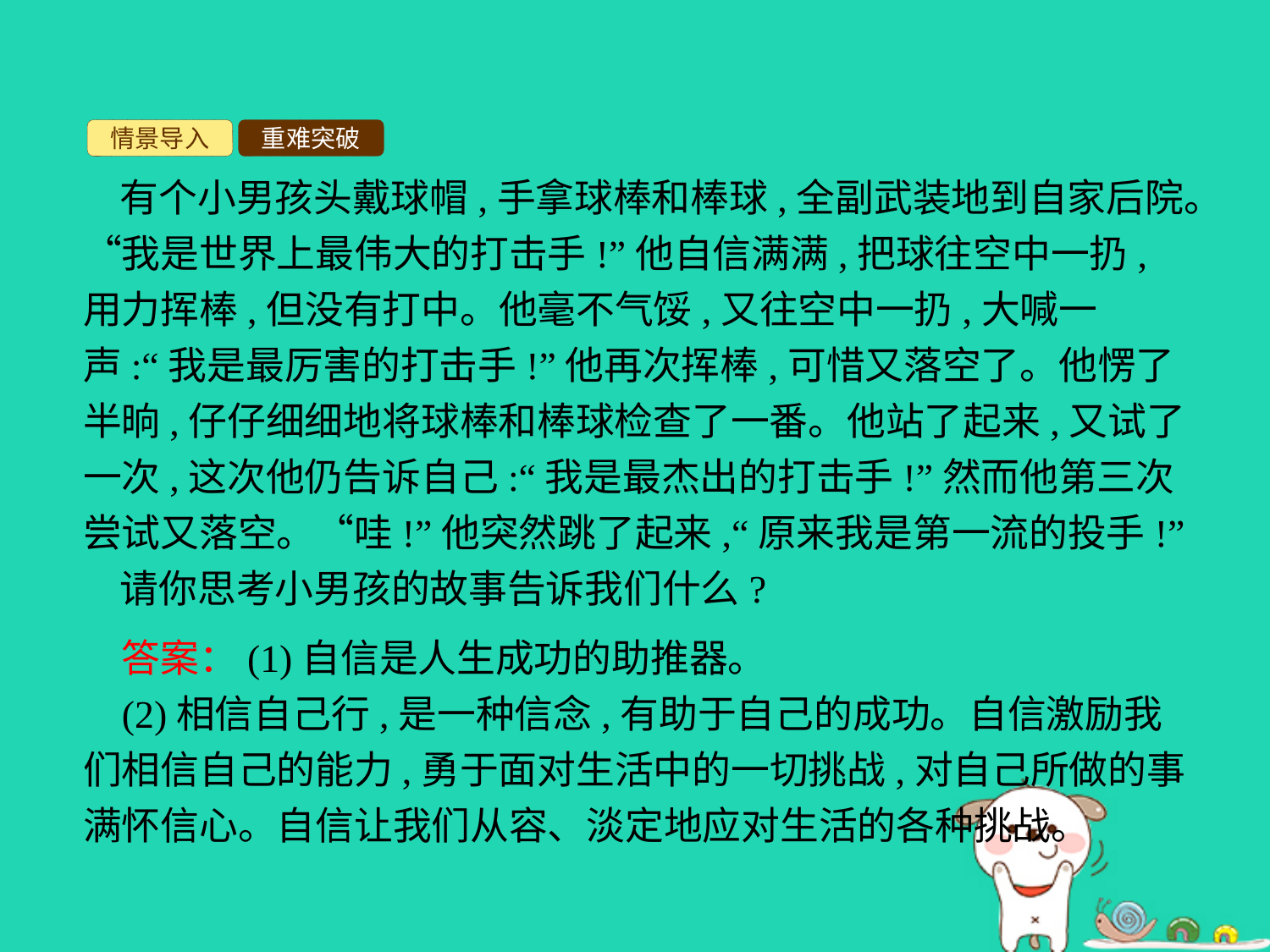

情景导入
重难突破
有个小男孩头戴球帽,手拿球棒和棒球,全副武装地到自家后院。“我是世界上最伟大的打击手!”他自信满满,把球往空中一扔,用力挥棒,但没有打中。他毫不气馁,又往空中一扔,大喊一声:“我是最厉害的打击手!”他再次挥棒,可惜又落空了。他愣了半晌,仔仔细细地将球棒和棒球检查了一番。他站了起来,又试了一次,这次他仍告诉自己:“我是最杰出的打击手!”然而他第三次尝试又落空。“哇!”他突然跳了起来,“原来我是第一流的投手!”
请你思考小男孩的故事告诉我们什么?
答案：(1)自信是人生成功的助推器。
(2)相信自己行,是一种信念,有助于自己的成功。自信激励我们相信自己的能力,勇于面对生活中的一切挑战,对自己所做的事满怀信心。自信让我们从容、淡定地应对生活的各种挑战。